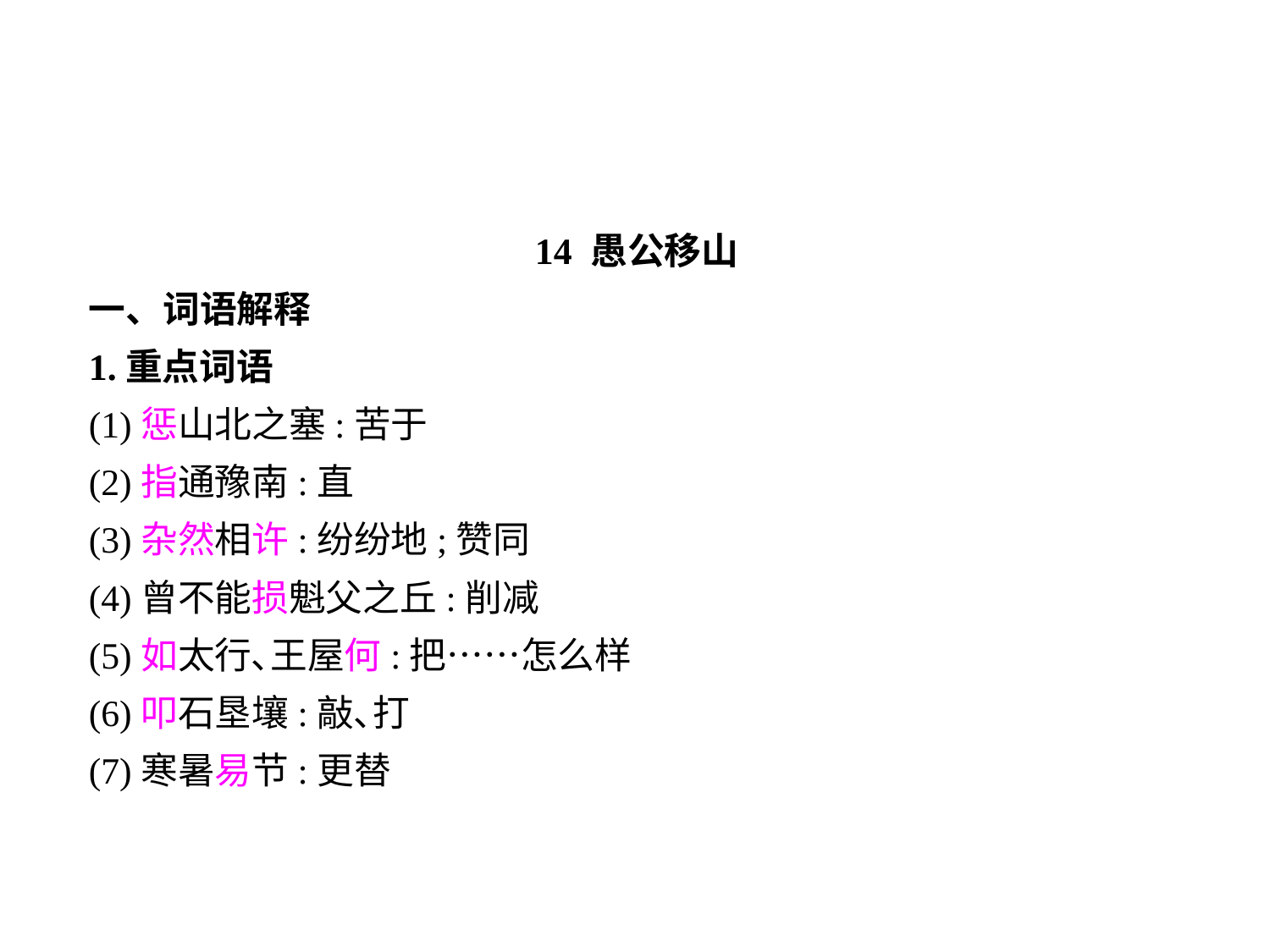

14 愚公移山
一、词语解释
1.重点词语
(1)惩山北之塞:苦于
(2)指通豫南:直
(3)杂然相许:纷纷地;赞同
(4)曾不能损魁父之丘:削减
(5)如太行､王屋何:把……怎么样
(6)叩石垦壤:敲､打
(7)寒暑易节:更替